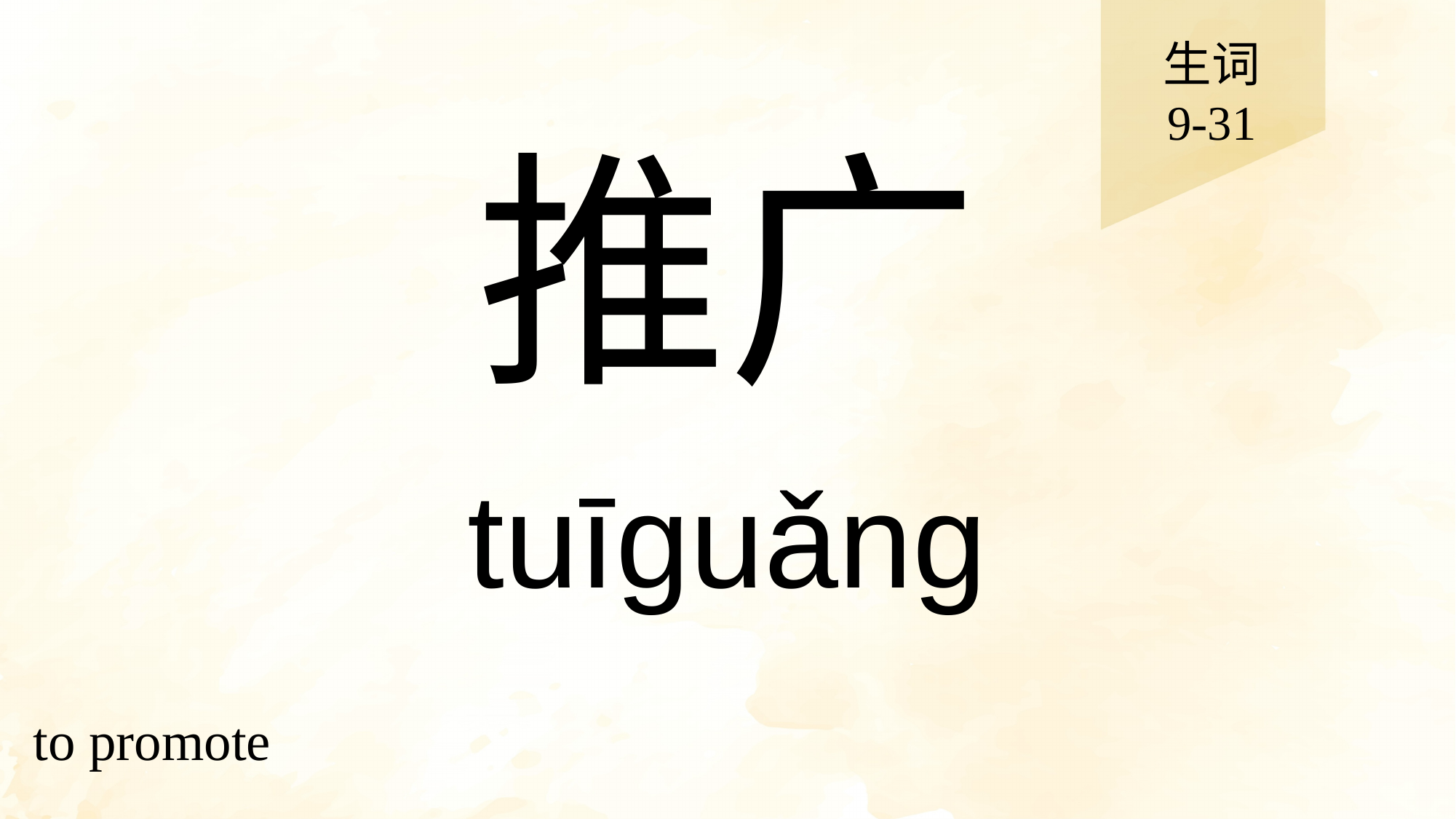

生词
9-31
# 推广
tuīguǎng
to promote